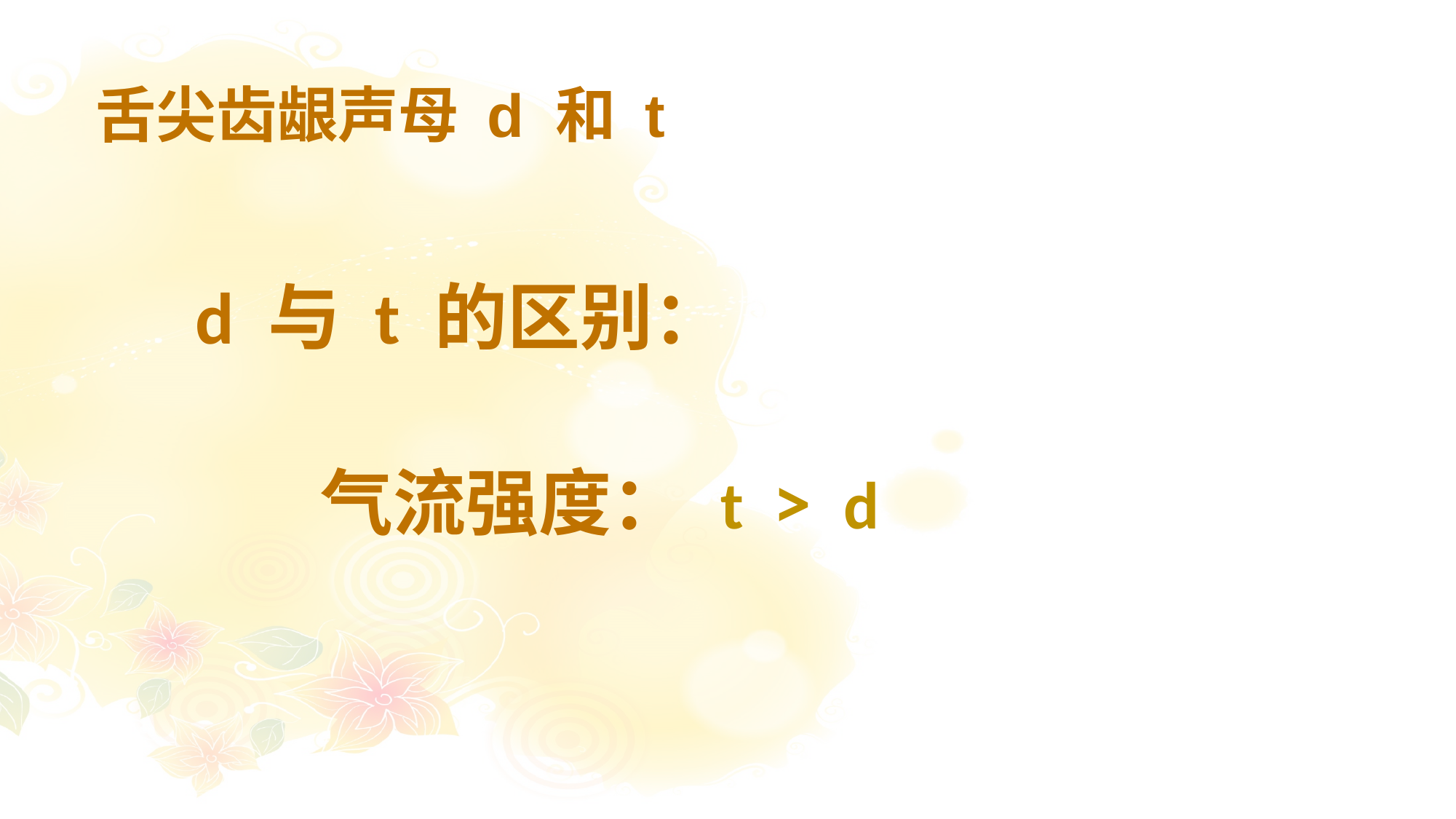

# 舌尖齿龈声母 d 和 t
  d 与 t 的区别：

        气流强度：
t  >  d